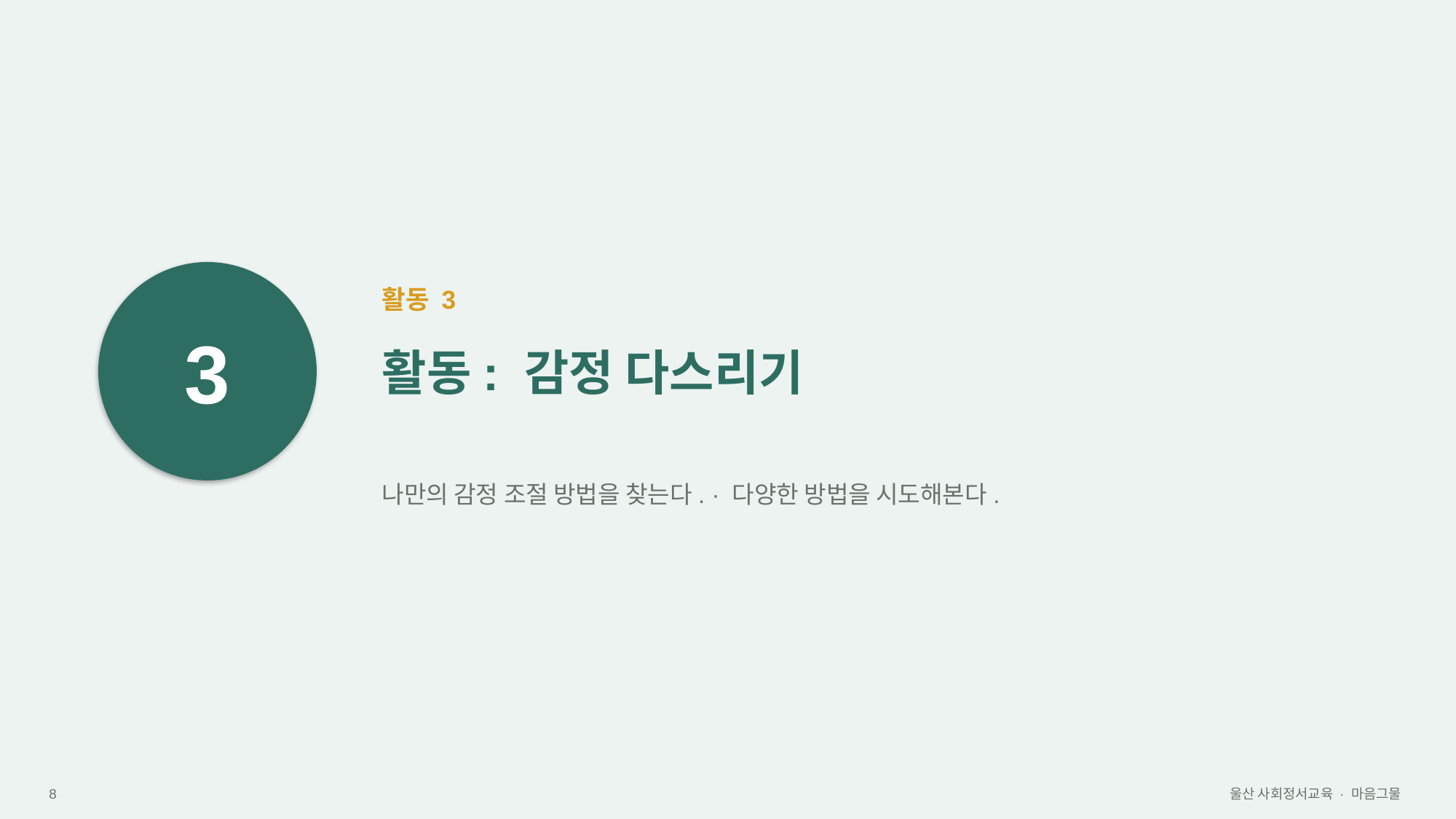

3
활동 3
활동: 감정 다스리기
나만의 감정 조절 방법을 찾는다. · 다양한 방법을 시도해본다.
8
울산 사회정서교육 · 마음그물